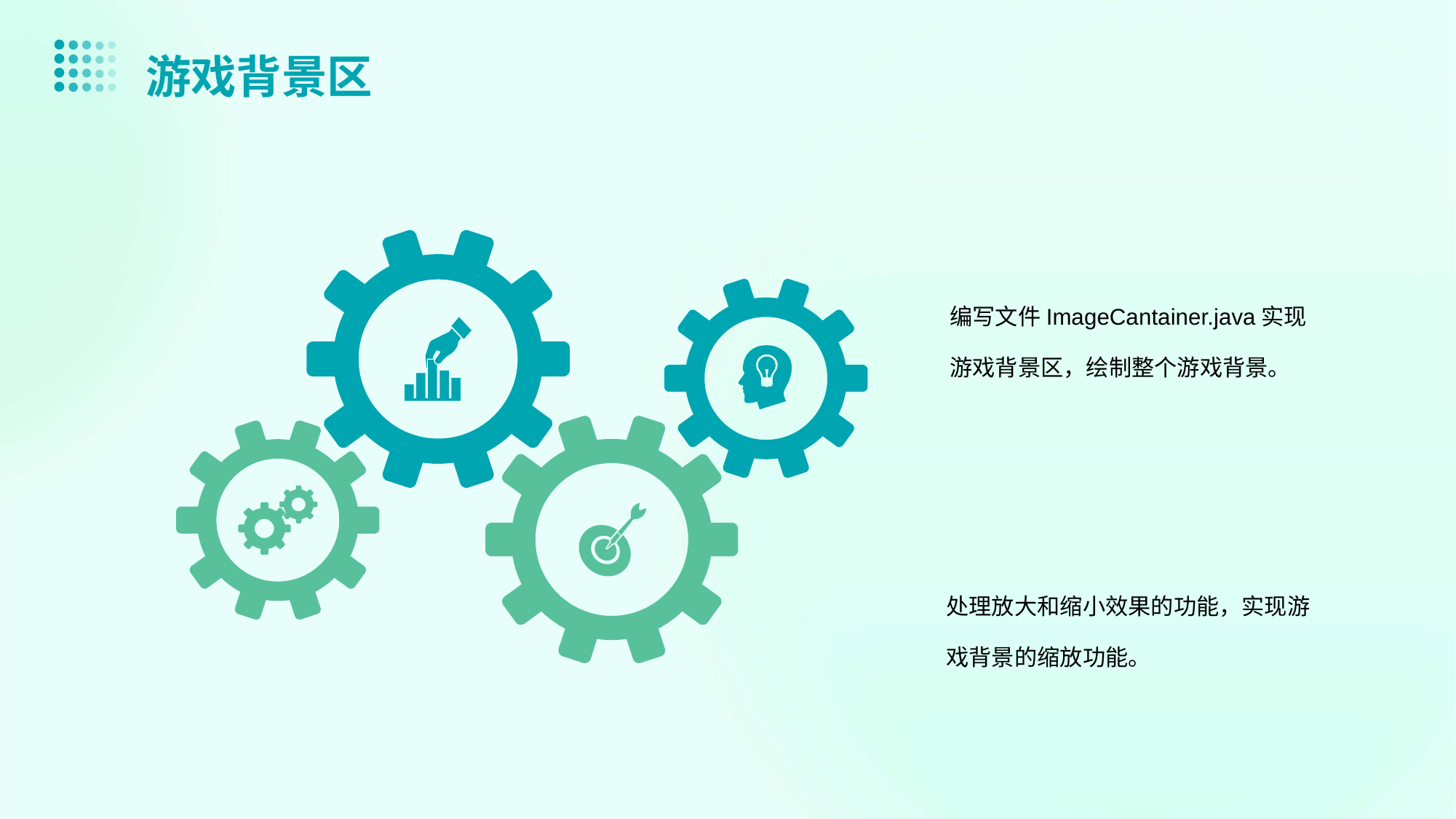

游戏背景区

编写文件ImageCantainer.java实现游戏背景区，绘制整个游戏背景。

处理放大和缩小效果的功能，实现游戏背景的缩放功能。